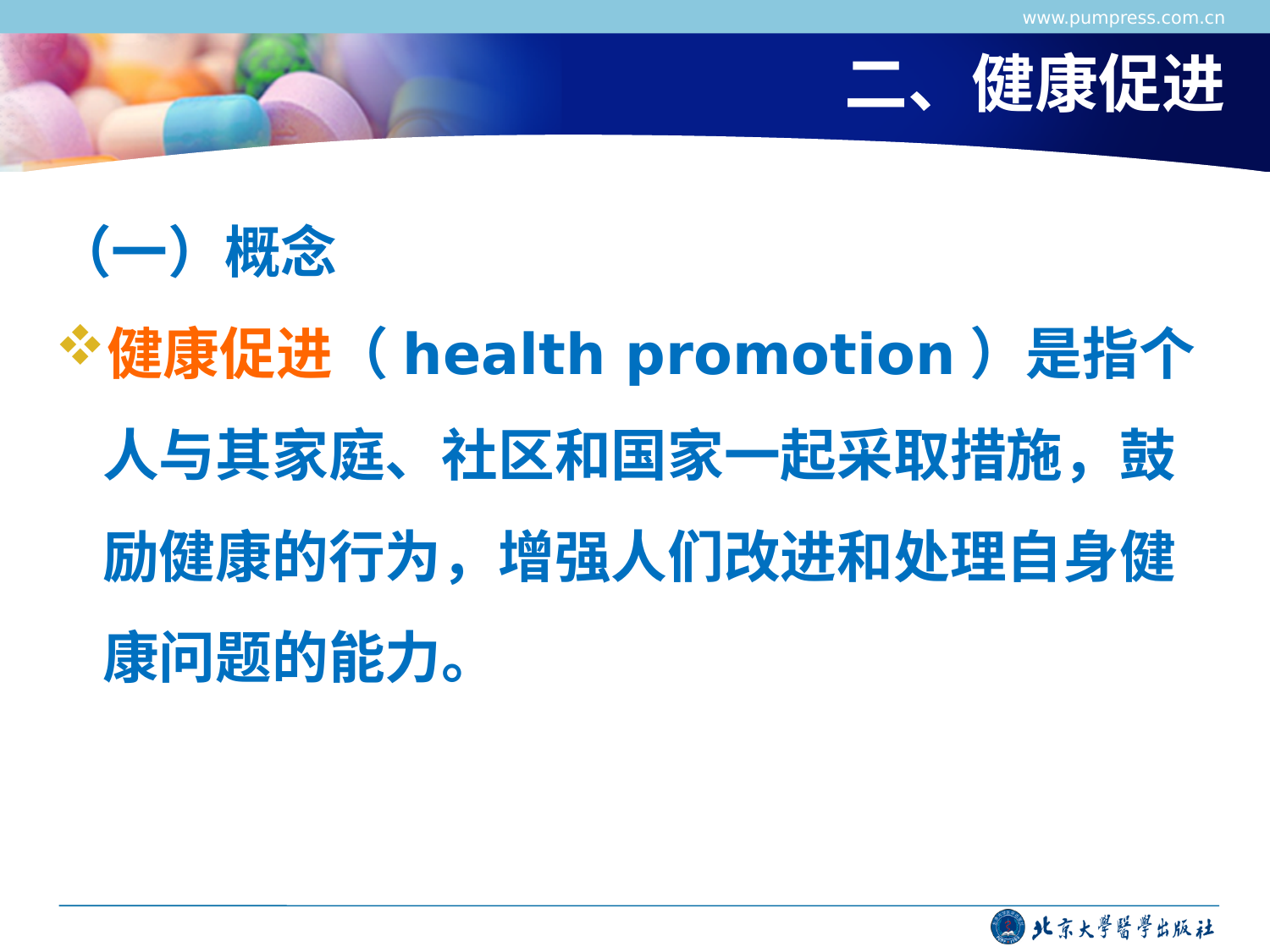

www.pumpress.com.cn
# 二、健康促进
（一）概念
健康促进（health promotion）是指个人与其家庭、社区和国家一起采取措施，鼓励健康的行为，增强人们改进和处理自身健康问题的能力。